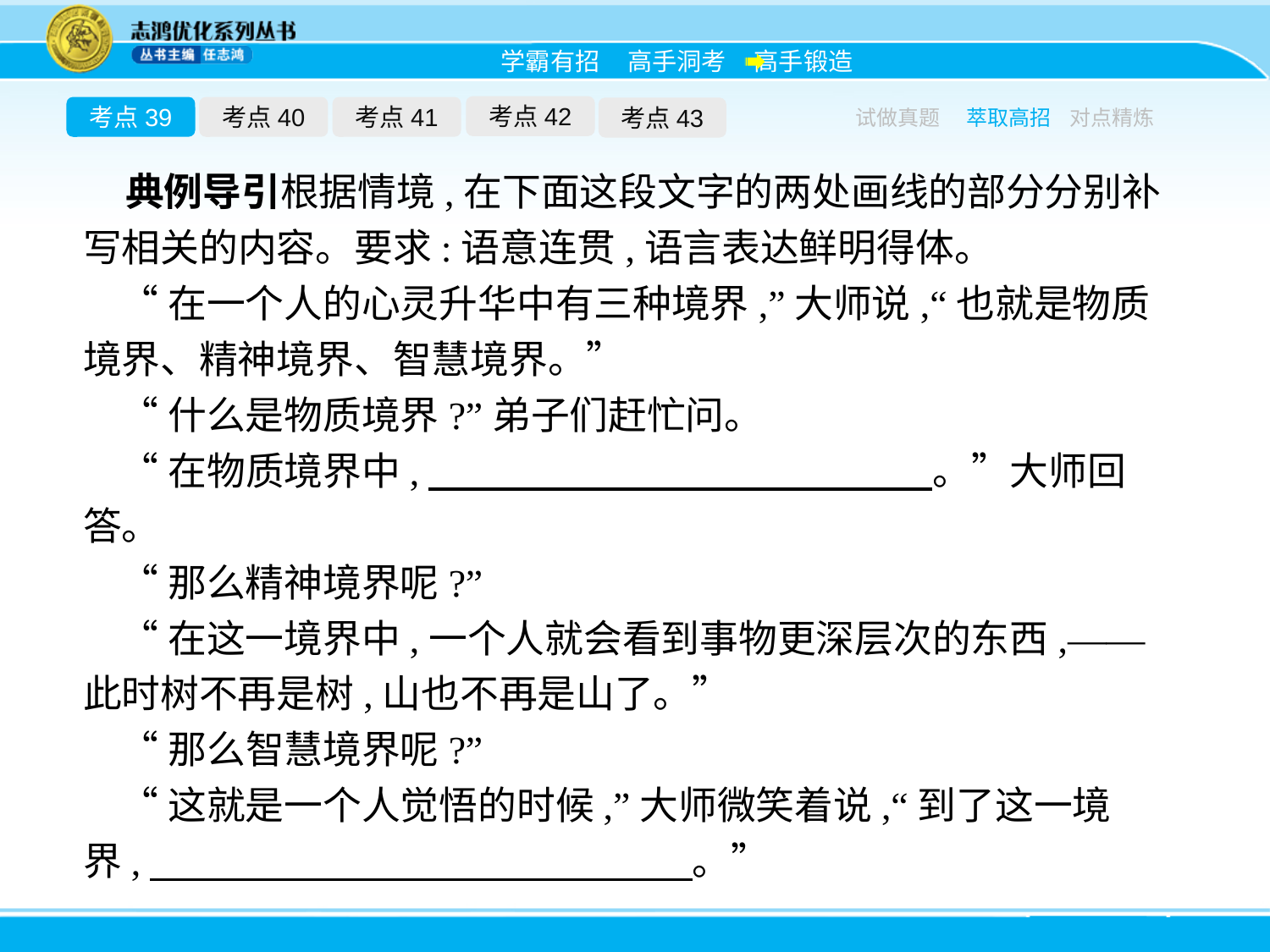

考点42
考点39
考点40
考点41
考点43
试做真题
萃取高招
对点精炼
典例导引根据情境,在下面这段文字的两处画线的部分分别补写相关的内容。要求:语意连贯,语言表达鲜明得体。
“在一个人的心灵升华中有三种境界,”大师说,“也就是物质境界、精神境界、智慧境界。”
“什么是物质境界?”弟子们赶忙问。
“在物质境界中,　　　　　　　　　　　　　。”大师回答。
“那么精神境界呢?”
“在这一境界中,一个人就会看到事物更深层次的东西,——此时树不再是树,山也不再是山了。”
“那么智慧境界呢?”
“这就是一个人觉悟的时候,”大师微笑着说,“到了这一境界,　　　　　　　　　　　　　　。”